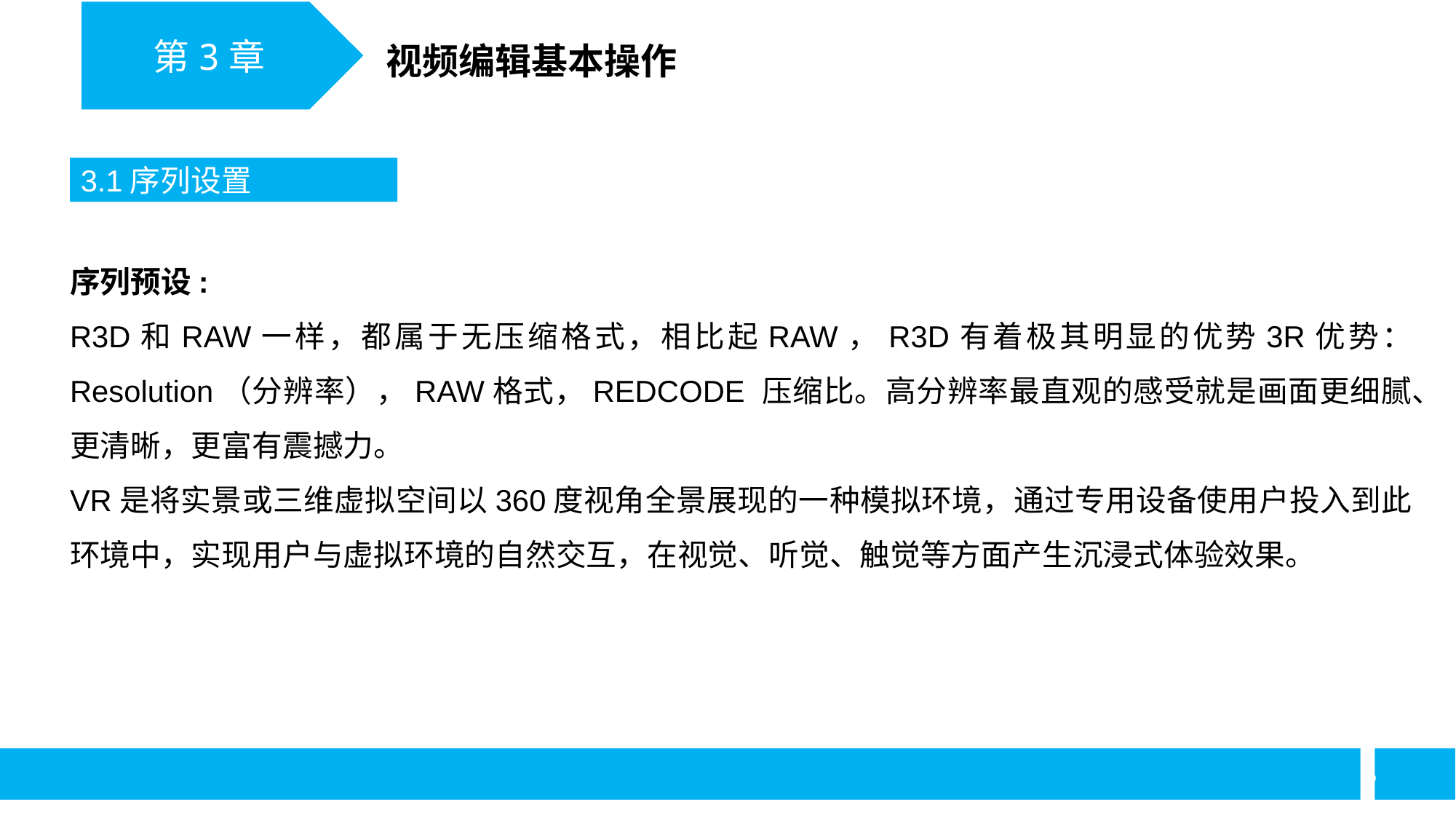

第3章
视频编辑基本操作
3.1序列设置
序列预设:
R3D和RAW一样，都属于无压缩格式，相比起RAW，R3D有着极其明显的优势3R优势： Resolution（分辨率），RAW格式，REDCODE 压缩比。高分辨率最直观的感受就是画面更细腻、更清晰，更富有震撼力。
VR是将实景或三维虚拟空间以360度视角全景展现的一种模拟环境，通过专用设备使用户投入到此环境中，实现用户与虚拟环境的自然交互，在视觉、听觉、触觉等方面产生沉浸式体验效果。